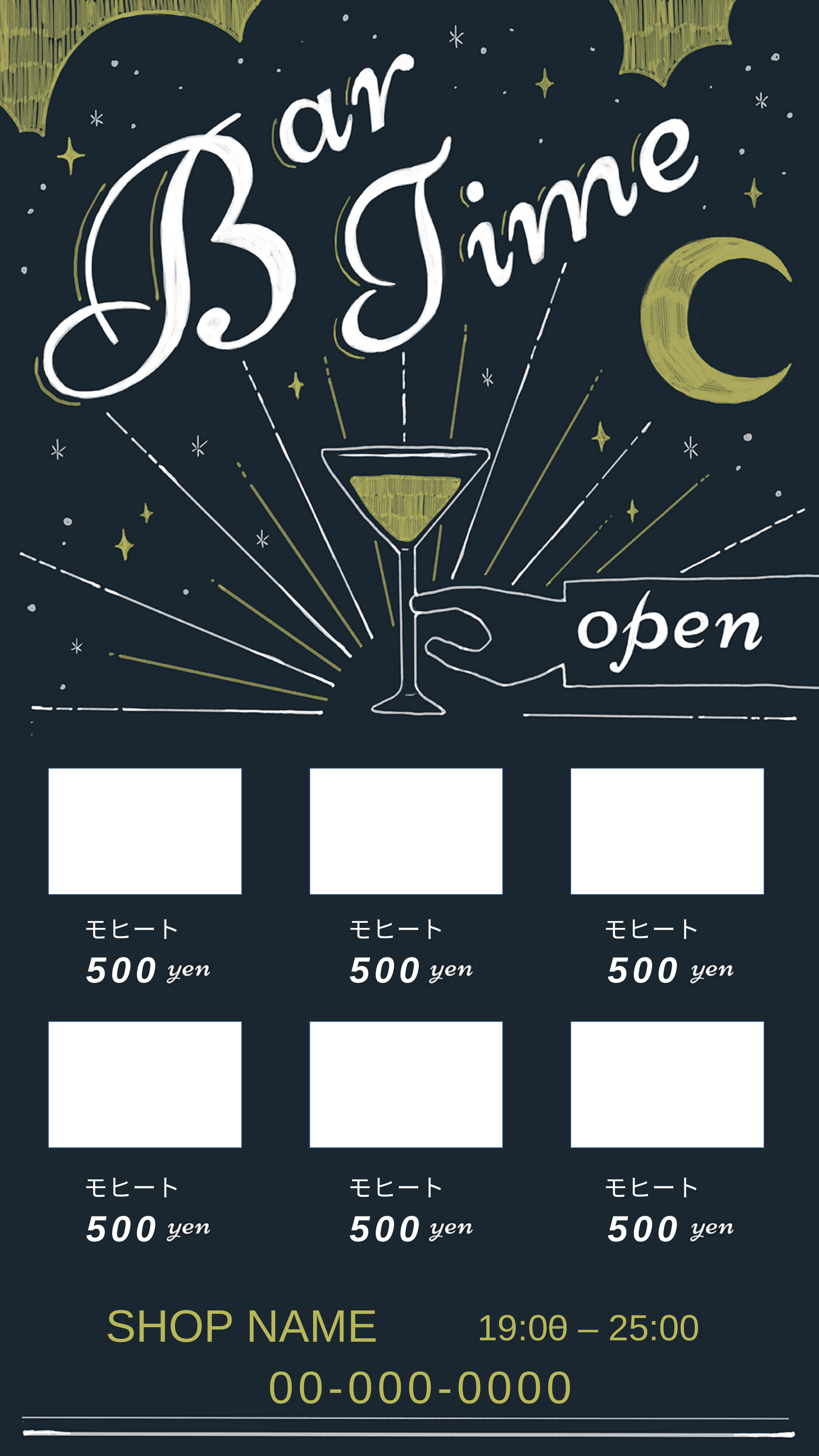

モヒート
モヒート
モヒート
500
500
500

モヒート
モヒート
モヒート
500
500
500
SHOP NAME
19:00 – 25:00
00-000-0000